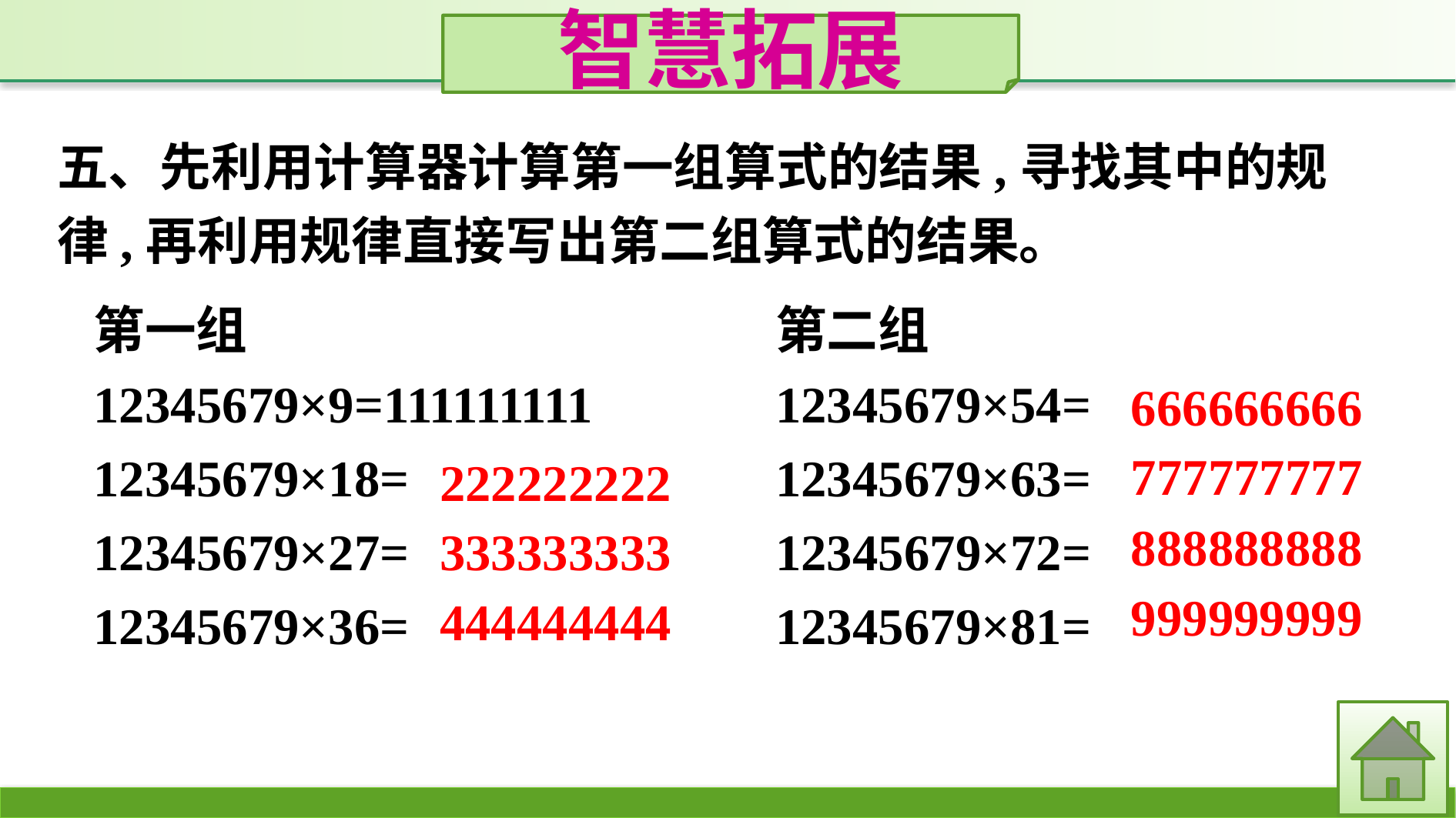

智慧拓展
五、先利用计算器计算第一组算式的结果,寻找其中的规律,再利用规律直接写出第二组算式的结果。
第一组
12345679×9=111111111
12345679×18=
12345679×27=
12345679×36=
第二组
12345679×54=
12345679×63=
12345679×72=
12345679×81=
666666666
777777777
222222222
888888888
333333333
999999999
444444444